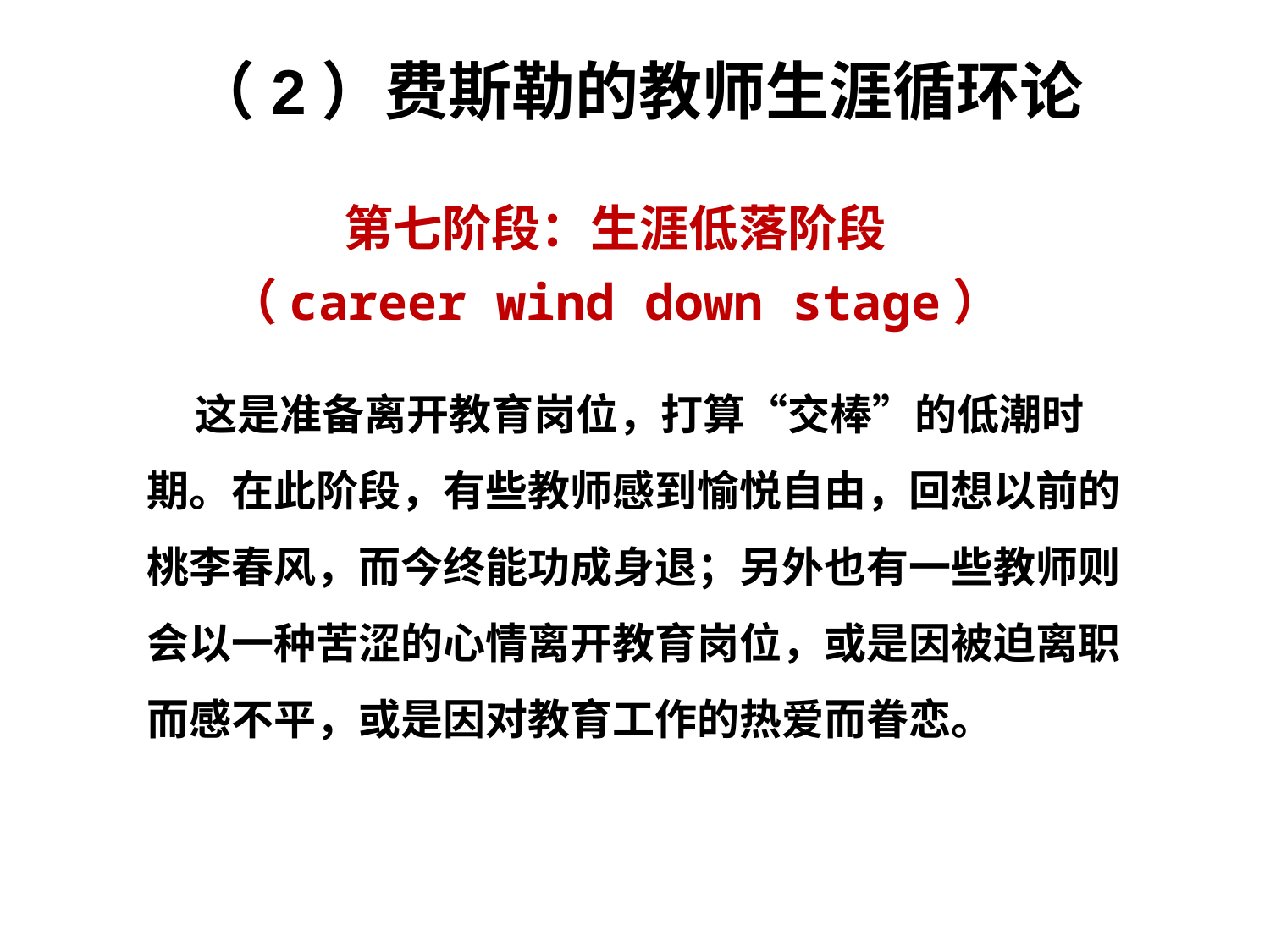

（2）费斯勒的教师生涯循环论
第七阶段：生涯低落阶段
（career wind down stage）
    这是准备离开教育岗位，打算“交棒”的低潮时期。在此阶段，有些教师感到愉悦自由，回想以前的桃李春风，而今终能功成身退；另外也有一些教师则会以一种苦涩的心情离开教育岗位，或是因被迫离职而感不平，或是因对教育工作的热爱而眷恋。